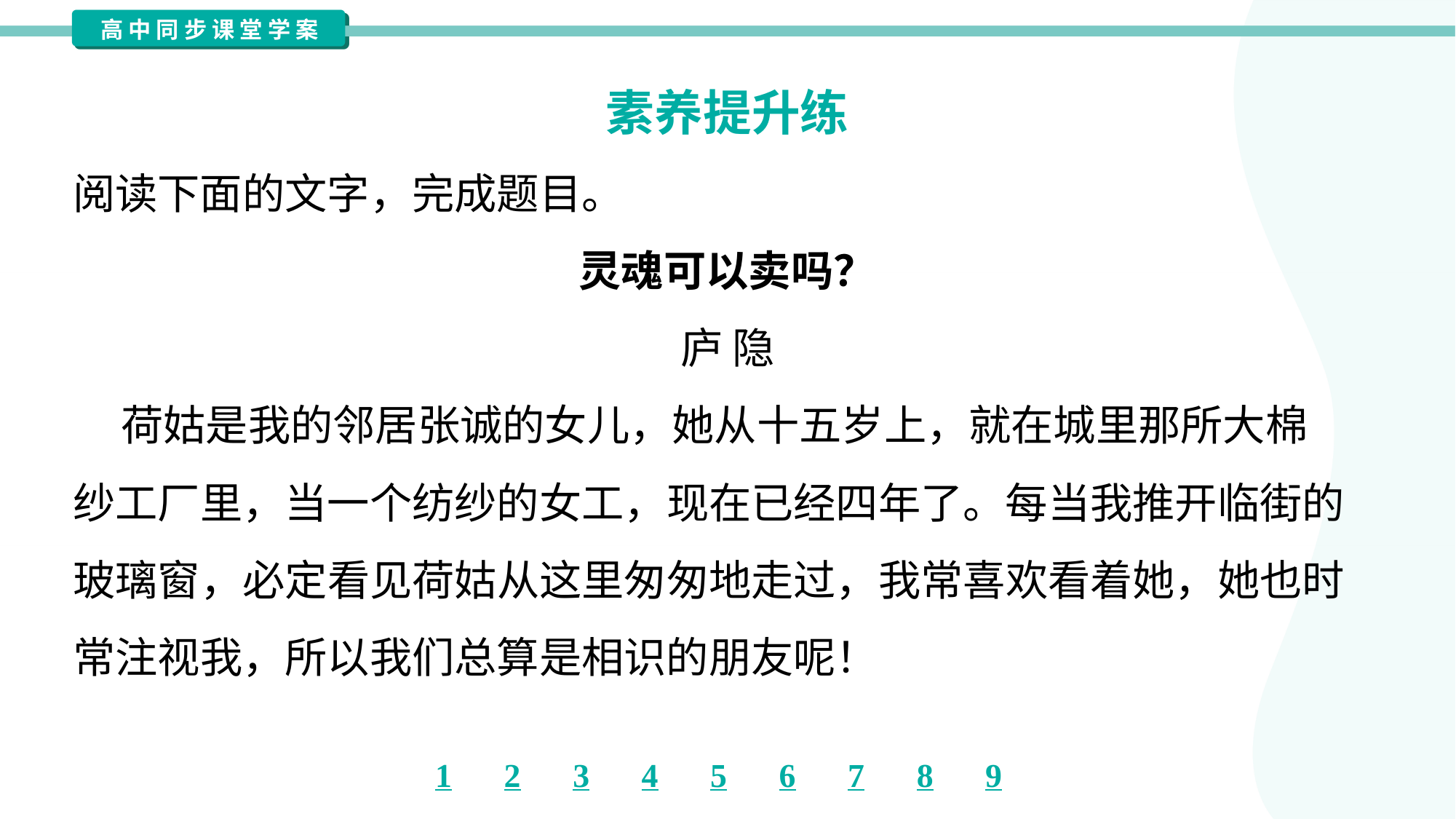

素养提升练
阅读下面的文字，完成题目。
灵魂可以卖吗？
庐 隐
    荷姑是我的邻居张诚的女儿，她从十五岁上，就在城里那所大棉
纱工厂里，当一个纺纱的女工，现在已经四年了。每当我推开临街的
玻璃窗，必定看见荷姑从这里匆匆地走过，我常喜欢看着她，她也时
常注视我，所以我们总算是相识的朋友呢！